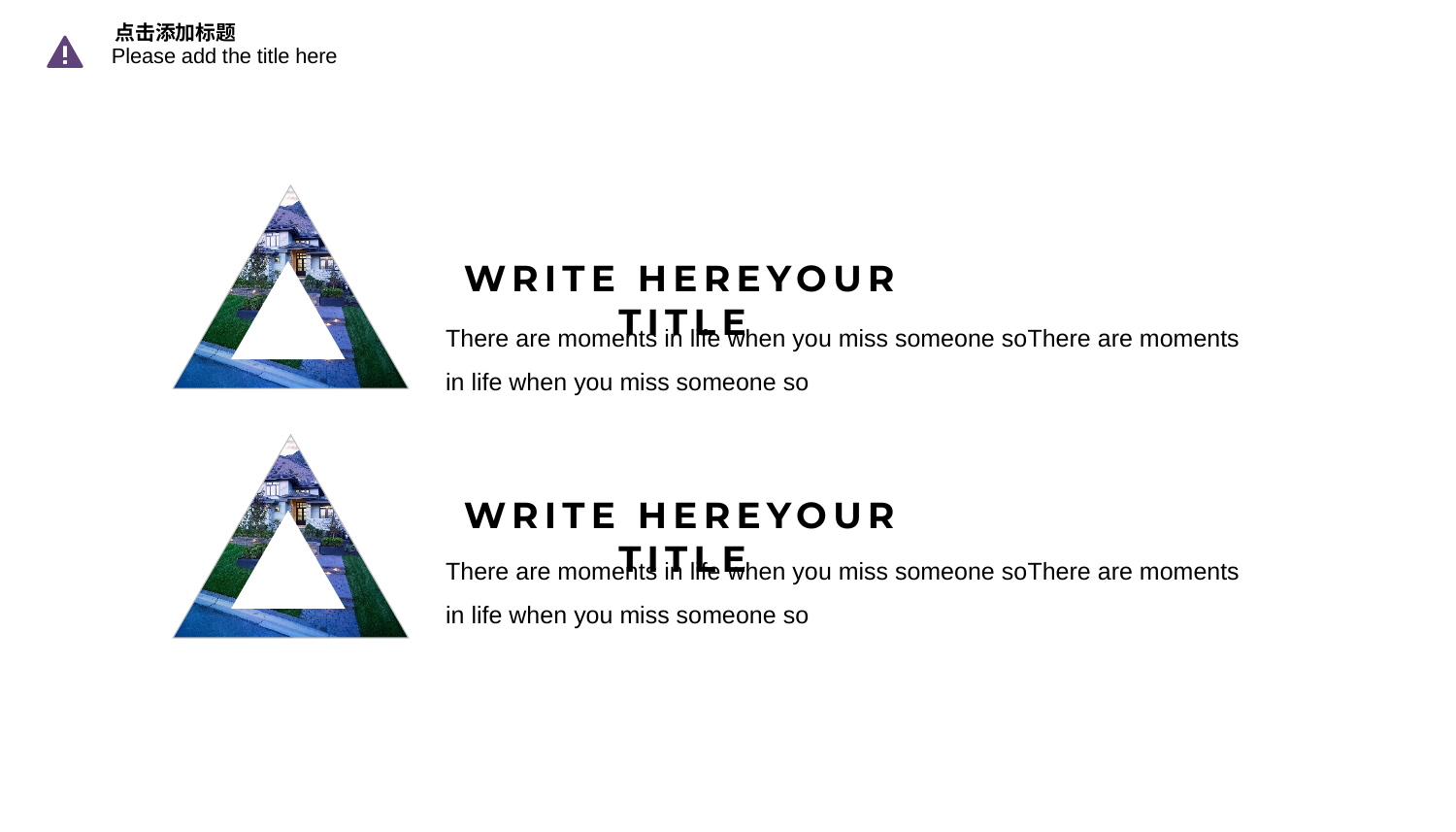

点击添加标题

Please add the title here

WRITE HEREYOUR TITLE

There are moments in life when you miss someone soThere are moments in life when you miss someone so

WRITE HEREYOUR TITLE

There are moments in life when you miss someone soThere are moments in life when you miss someone so